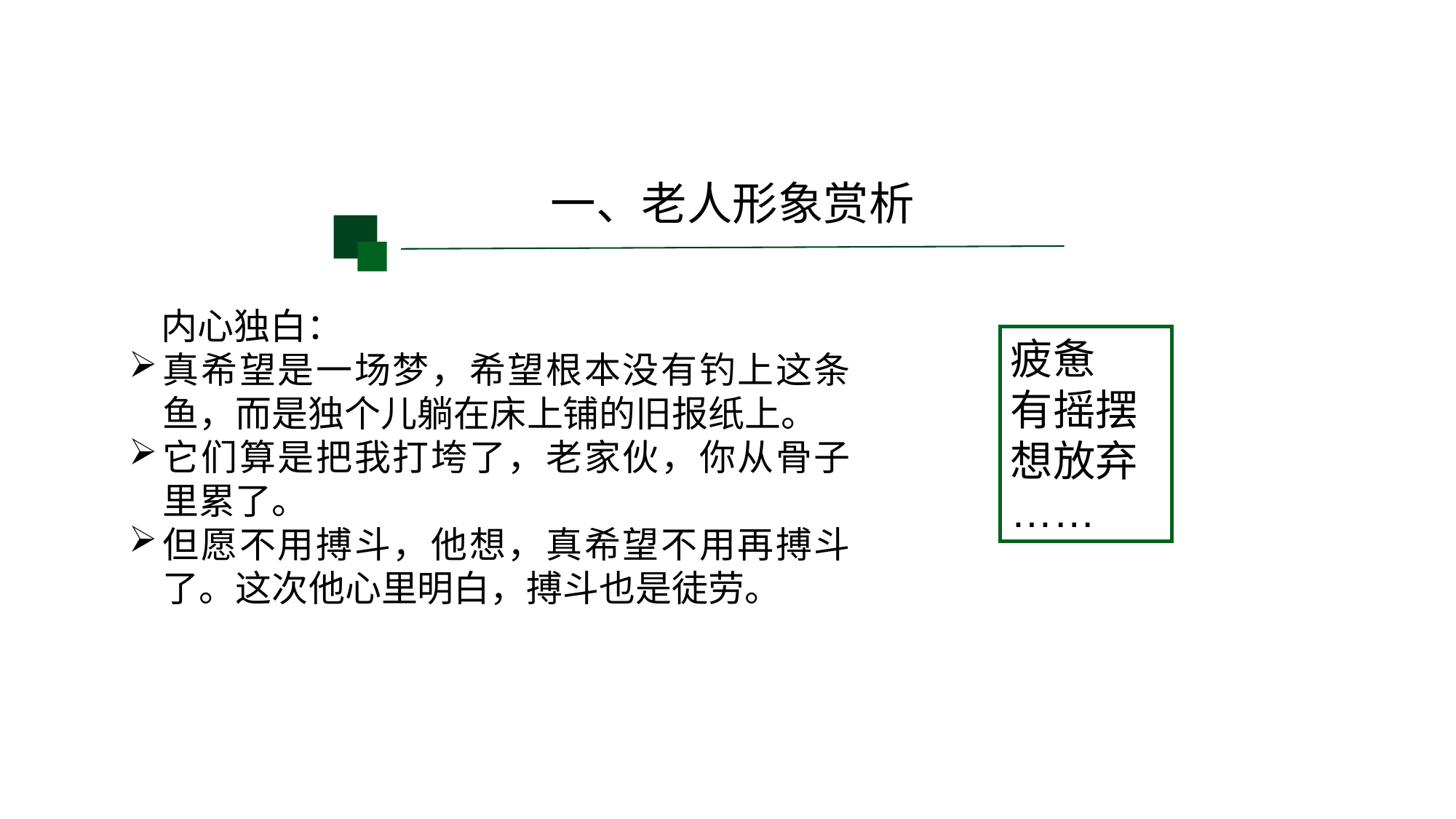

一、老人形象赏析

内心独白：
真希望是一场梦，希望根本没有钓上这条鱼，而是独个儿躺在床上铺的旧报纸上。
它们算是把我打垮了，老家伙，你从骨子里累了。
但愿不用搏斗，他想，真希望不用再搏斗了。这次他心里明白，搏斗也是徒劳。

疲惫
有摇摆
想放弃
……